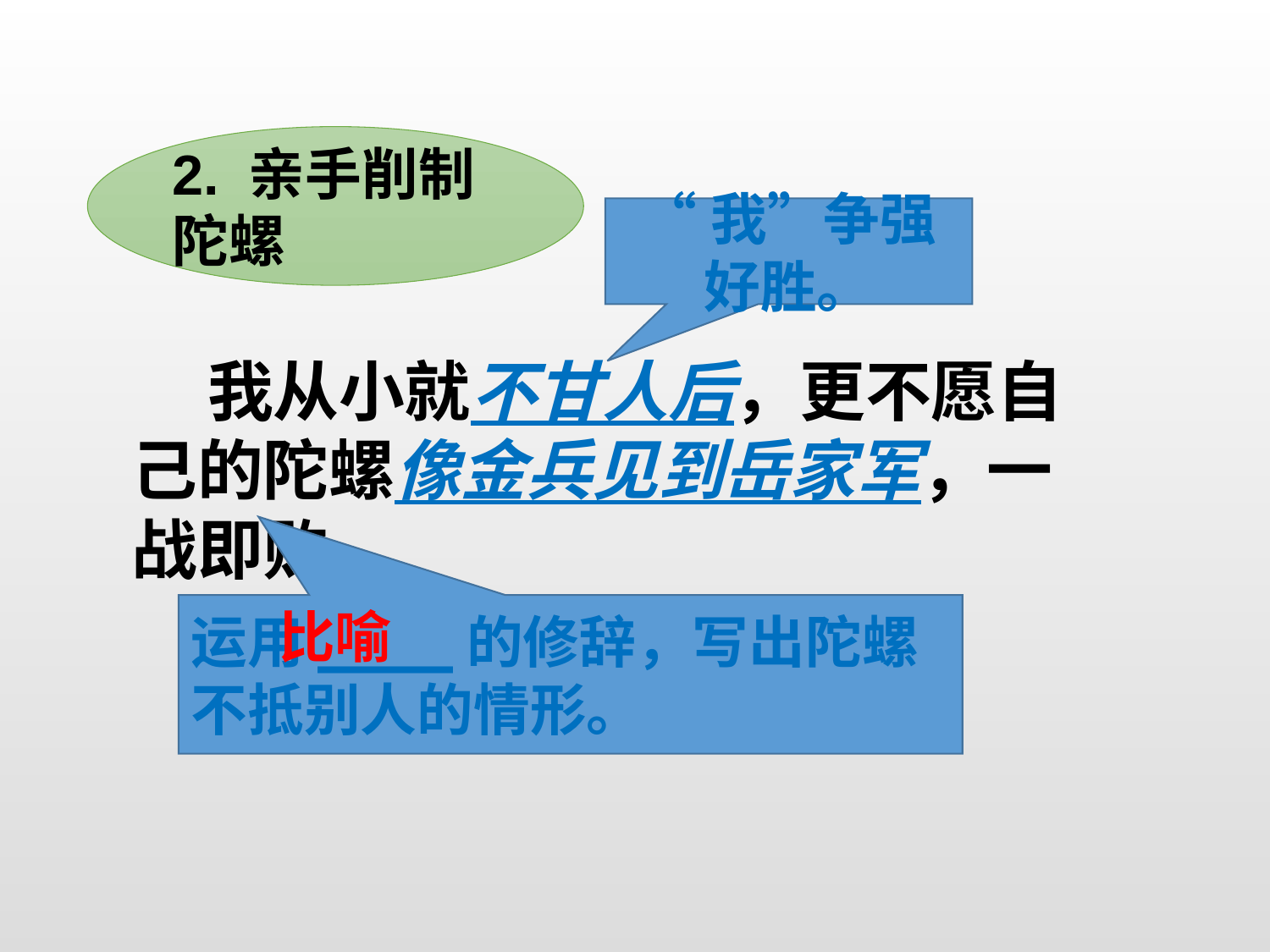

2. 亲手削制陀螺
“我”争强好胜。
    我从小就不甘人后，更不愿自己的陀螺像金兵见到岳家军，一战即败。
运用____的修辞，写出陀螺不抵别人的情形。
比喻